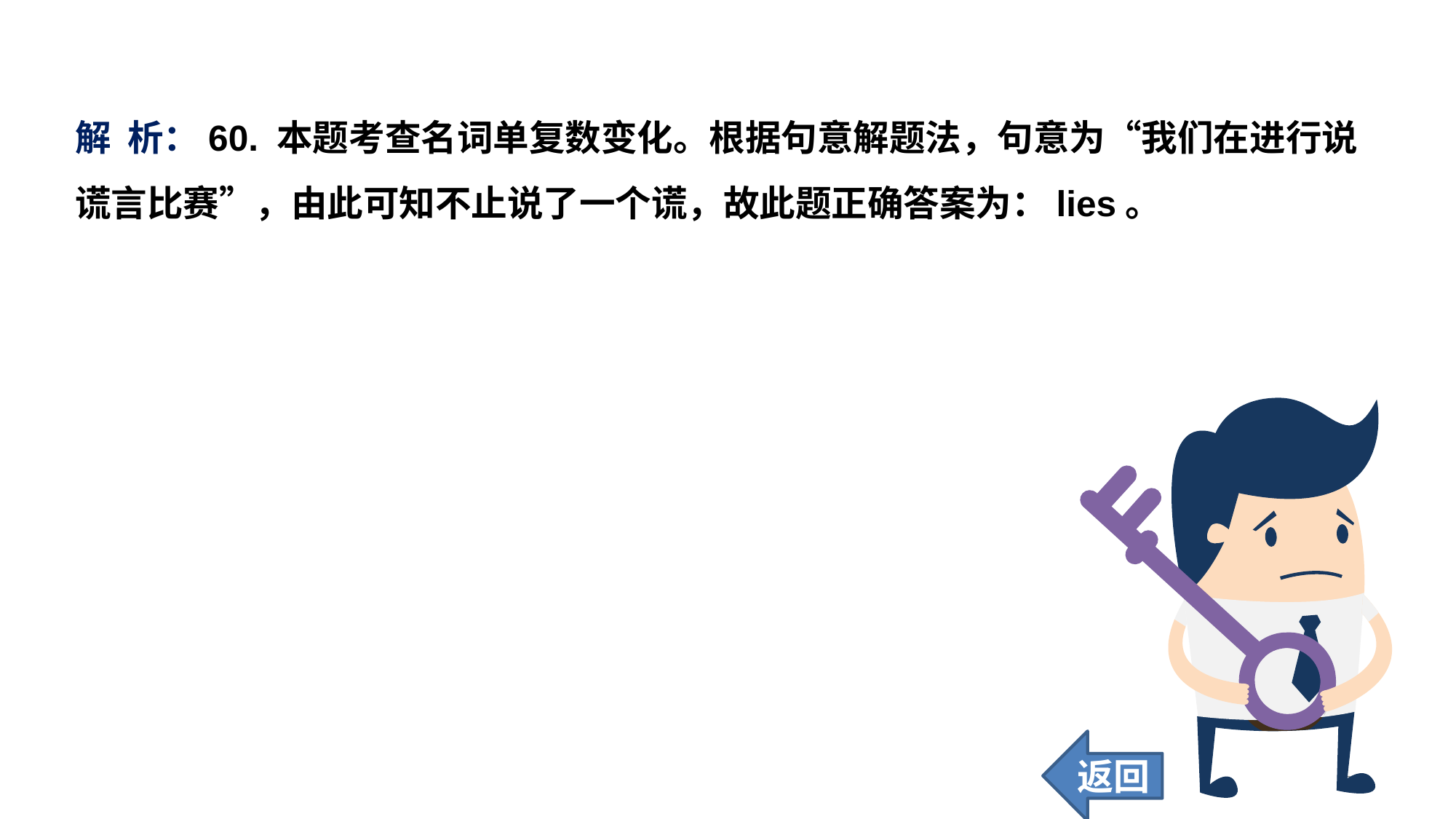

解  析：60. 本题考查名词单复数变化。根据句意解题法，句意为“我们在进行说谎言比赛”，由此可知不止说了一个谎，故此题正确答案为：lies。

返回
236